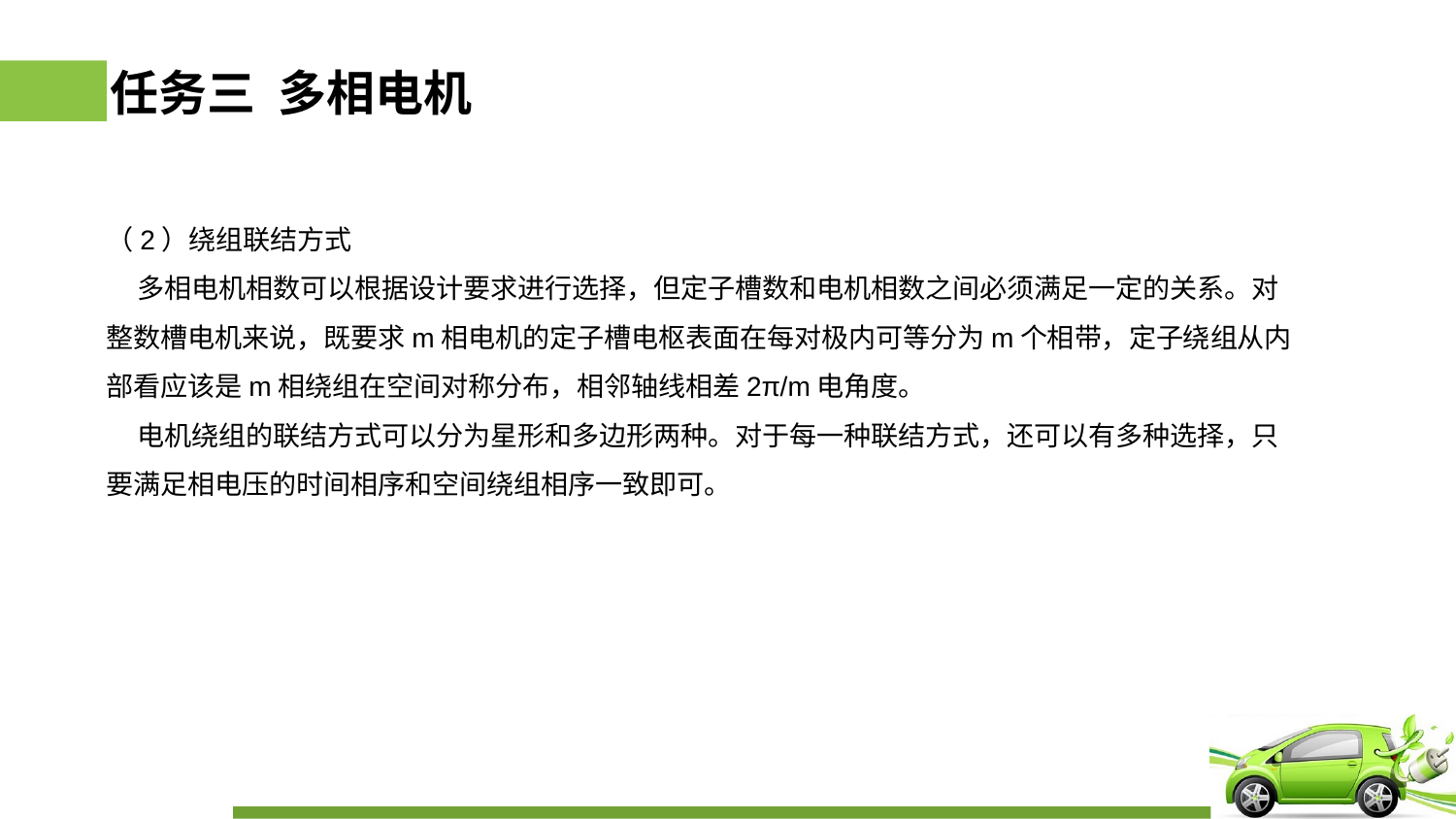

# 任务三  多相电机
（2）绕组联结方式
    多相电机相数可以根据设计要求进行选择，但定子槽数和电机相数之间必须满足一定的关系。对整数槽电机来说，既要求m相电机的定子槽电枢表面在每对极内可等分为m个相带，定子绕组从内部看应该是m相绕组在空间对称分布，相邻轴线相差2π/m电角度。
    电机绕组的联结方式可以分为星形和多边形两种。对于每一种联结方式，还可以有多种选择，只要满足相电压的时间相序和空间绕组相序一致即可。